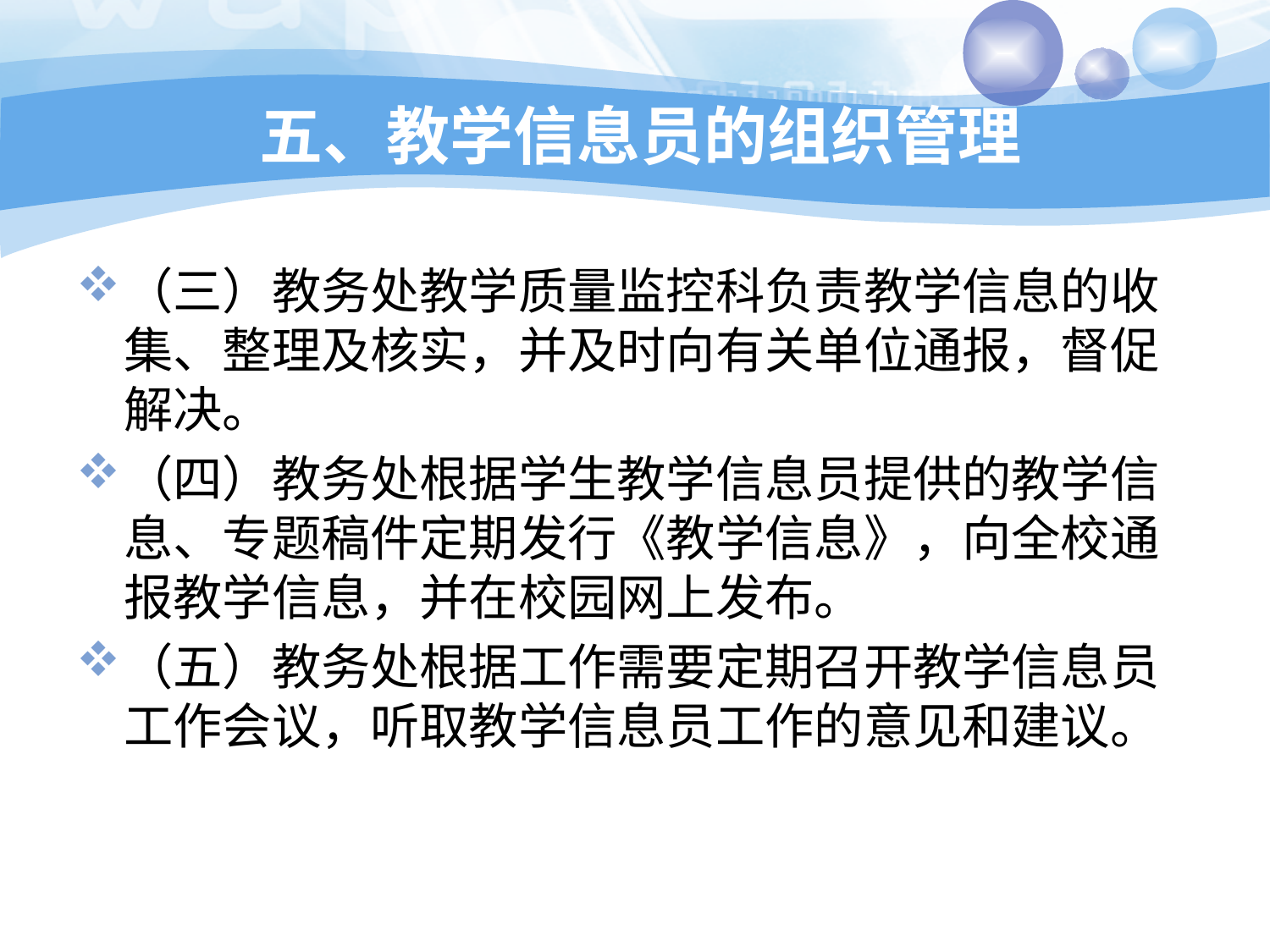

# 五、教学信息员的组织管理
（三）教务处教学质量监控科负责教学信息的收集、整理及核实，并及时向有关单位通报，督促解决。
（四）教务处根据学生教学信息员提供的教学信息、专题稿件定期发行《教学信息》，向全校通报教学信息，并在校园网上发布。
（五）教务处根据工作需要定期召开教学信息员工作会议，听取教学信息员工作的意见和建议。